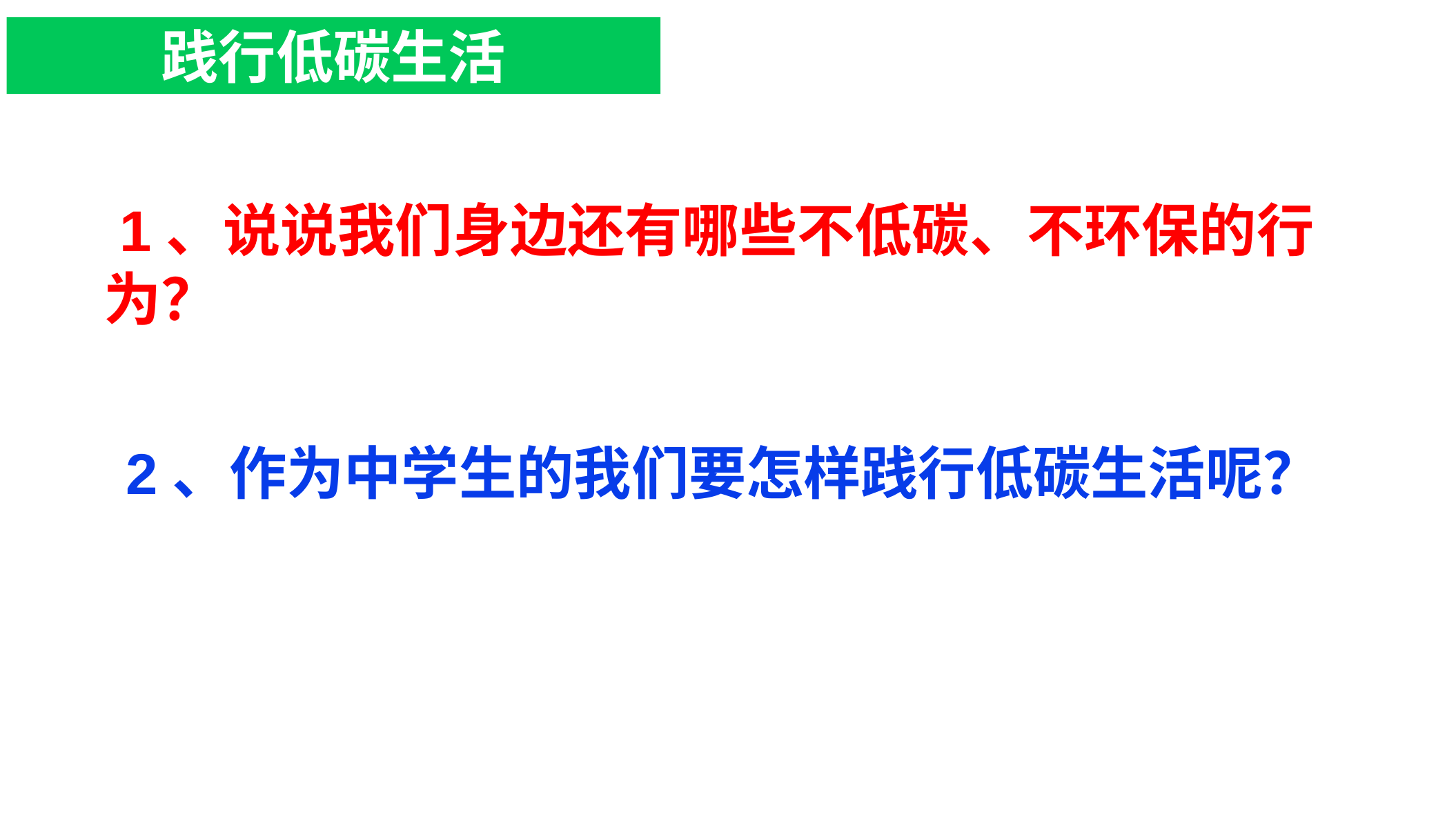

践行低碳生活
点击添加相关标题文字
 1、说说我们身边还有哪些不低碳、不环保的行为？

2、作为中学生的我们要怎样践行低碳生活呢？